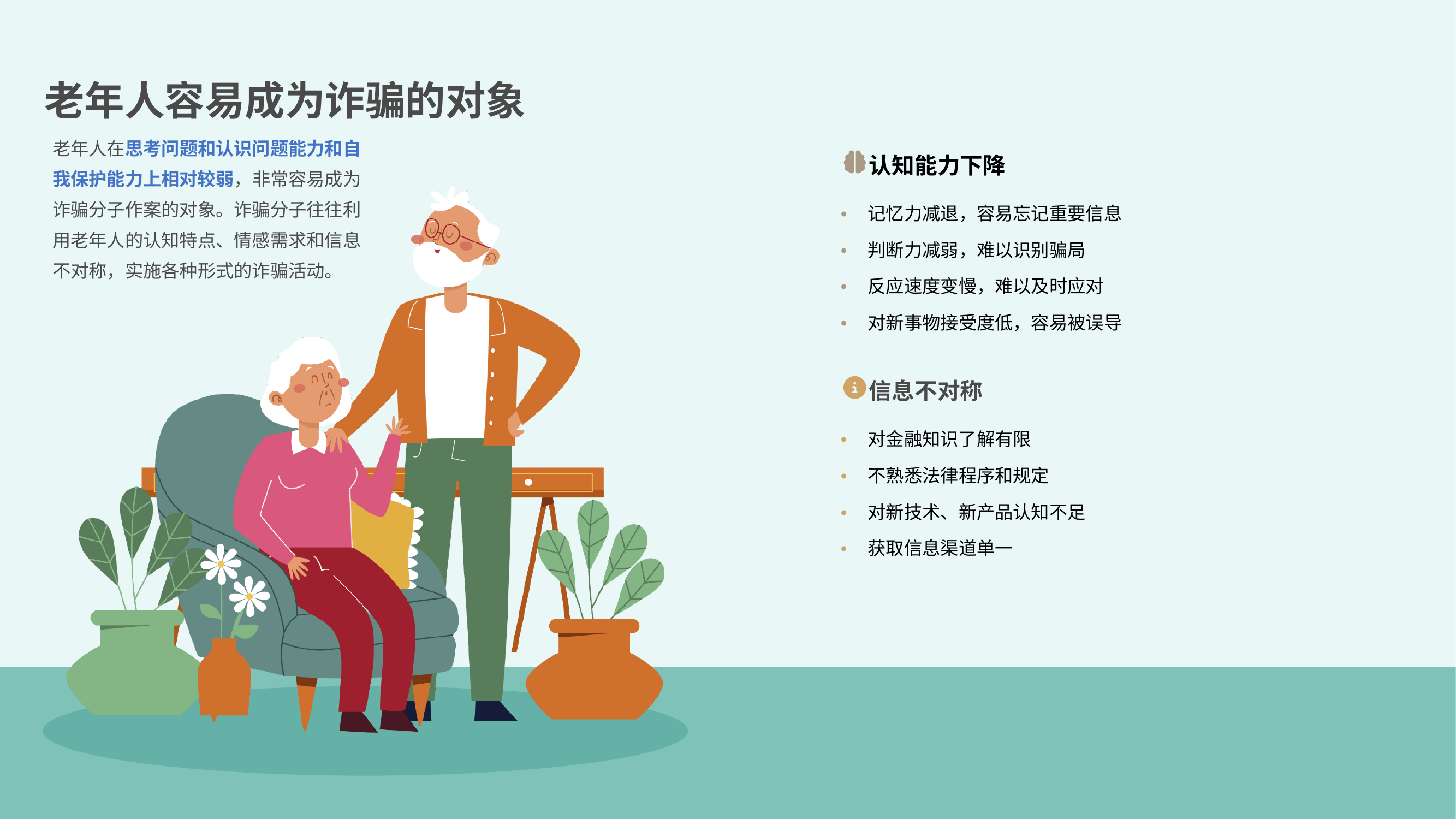

老年人容易成为诈骗的对象
老年人在思考问题和认识问题能力和自我保护能力上相对较弱，非常容易成为诈骗分子作案的对象。诈骗分子往往利用老年人的认知特点、情感需求和信息不对称，实施各种形式的诈骗活动。
认知能力下降

•
记忆力减退，容易忘记重要信息
•
判断力减弱，难以识别骗局
•
反应速度变慢，难以及时应对
•
对新事物接受度低，容易被误导
信息不对称

•
对金融知识了解有限
•
不熟悉法律程序和规定
•
对新技术、新产品认知不足
•
获取信息渠道单一